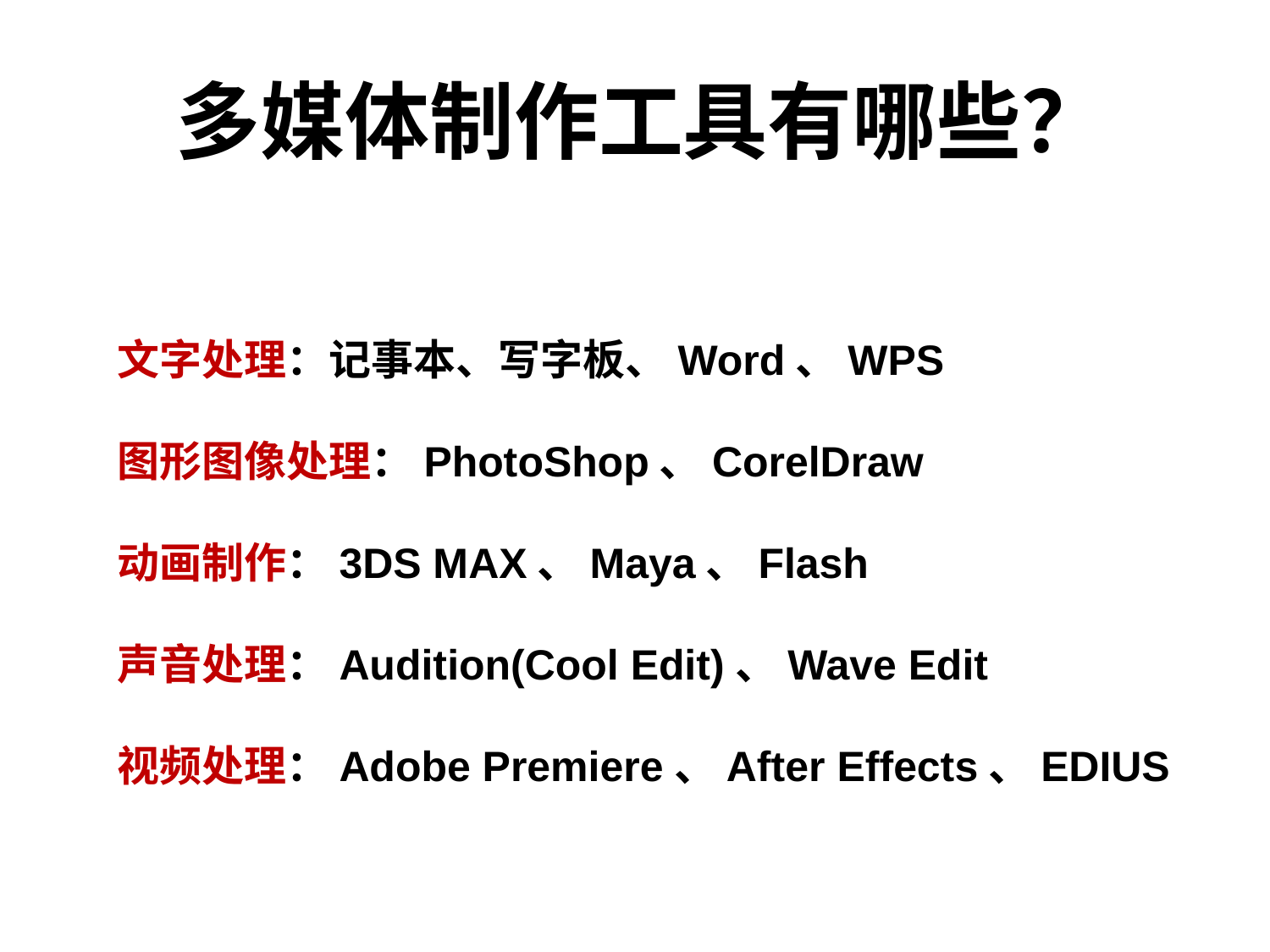

多媒体制作工具有哪些？
文字处理：记事本、写字板、Word、WPS
图形图像处理：PhotoShop、CorelDraw
动画制作：3DS MAX、Maya、Flash
声音处理：Audition(Cool Edit)、Wave Edit
视频处理：Adobe Premiere、After Effects、EDIUS